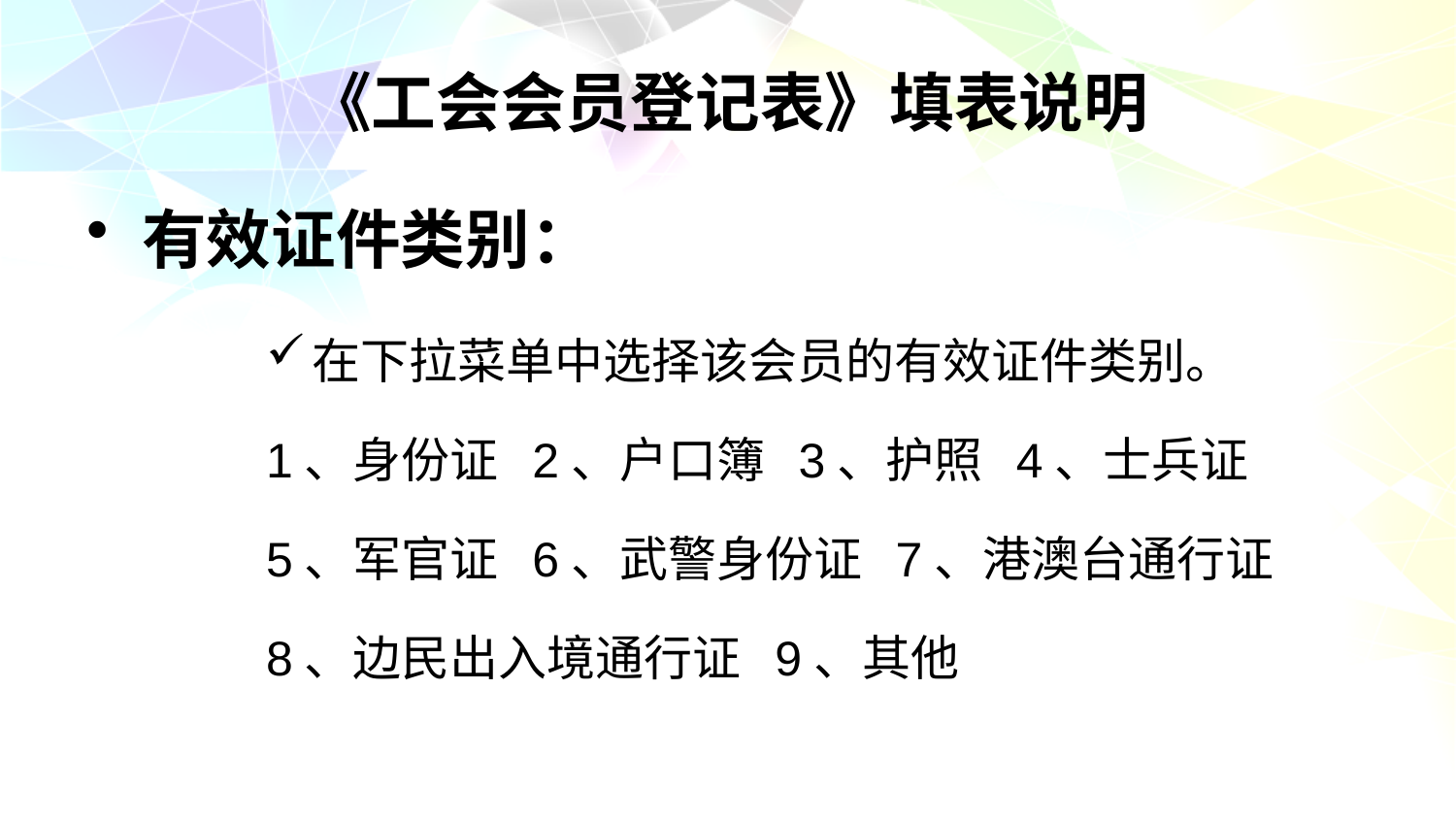

# 《工会会员登记表》填表说明
有效证件类别：
在下拉菜单中选择该会员的有效证件类别。
1、身份证  2、户口簿  3、护照  4、士兵证  5、军官证  6、武警身份证  7、港澳台通行证  8、边民出入境通行证  9、其他